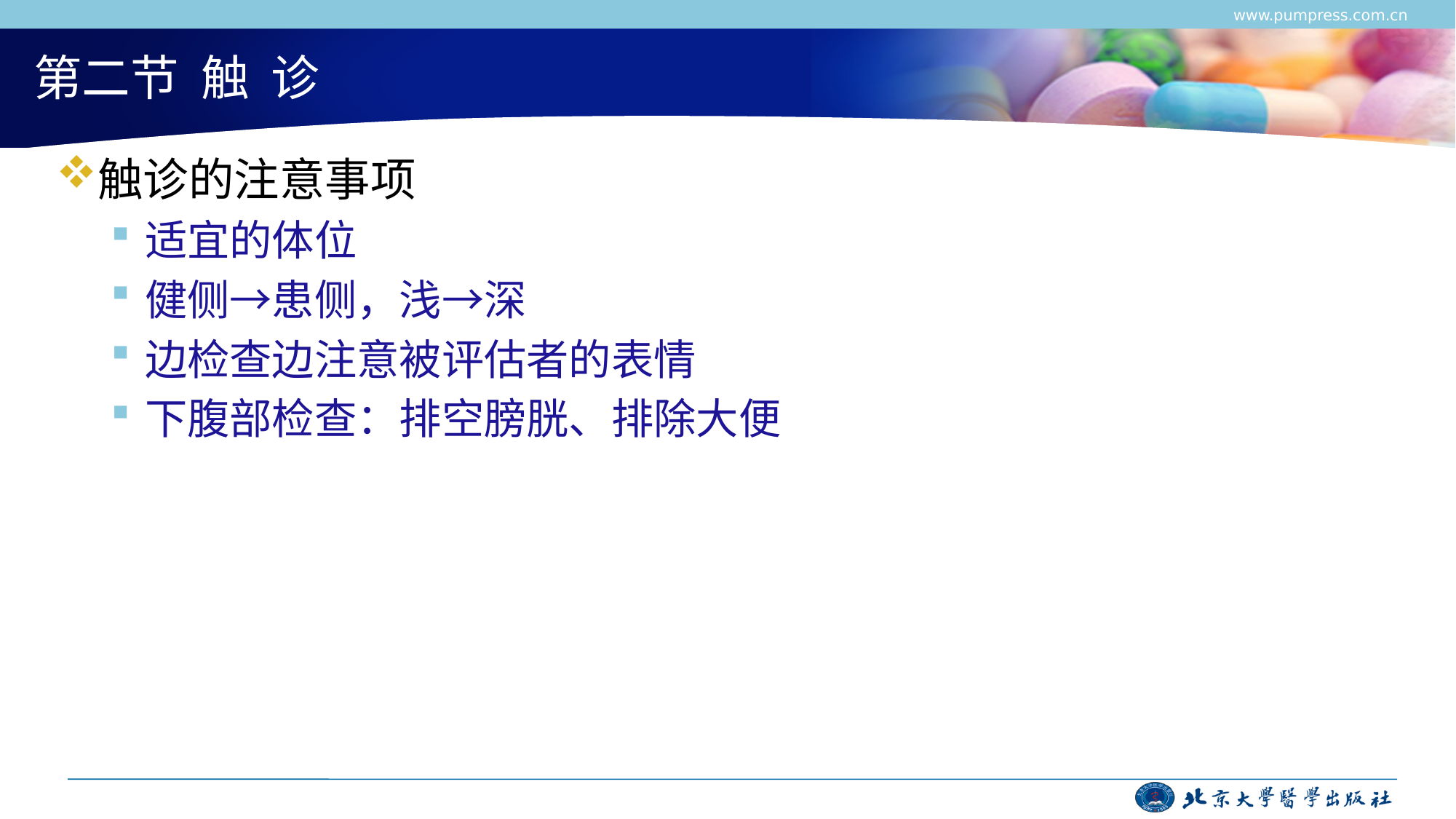

www.pumpress.com.cn
# 第二节  触  诊
触诊的注意事项
适宜的体位
健侧→患侧，浅→深
边检查边注意被评估者的表情
下腹部检查：排空膀胱、排除大便